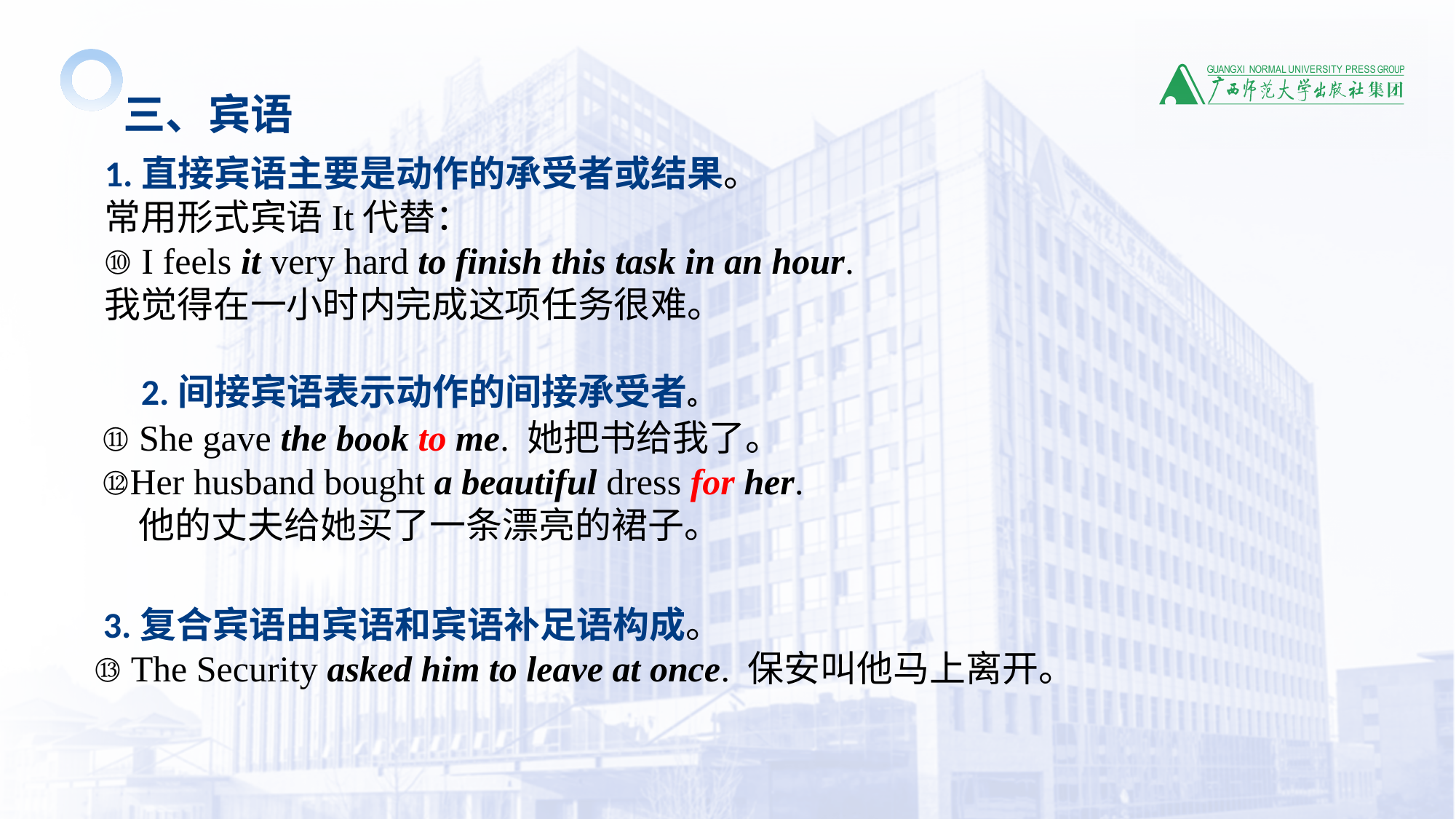

三、宾语

1.直接宾语主要是动作的承受者或结果。
常用形式宾语It代替：
⑩ I feels it very hard to finish this task in an hour.
我觉得在一小时内完成这项任务很难。

    2.间接宾语表示动作的间接承受者。
⑪ She gave the book to me. 她把书给我了。
⑫Her husband bought a beautiful dress for her.
他的丈夫给她买了一条漂亮的裙子。

   3.复合宾语由宾语和宾语补足语构成。
  ⑬ The Security asked him to leave at once. 保安叫他马上离开。